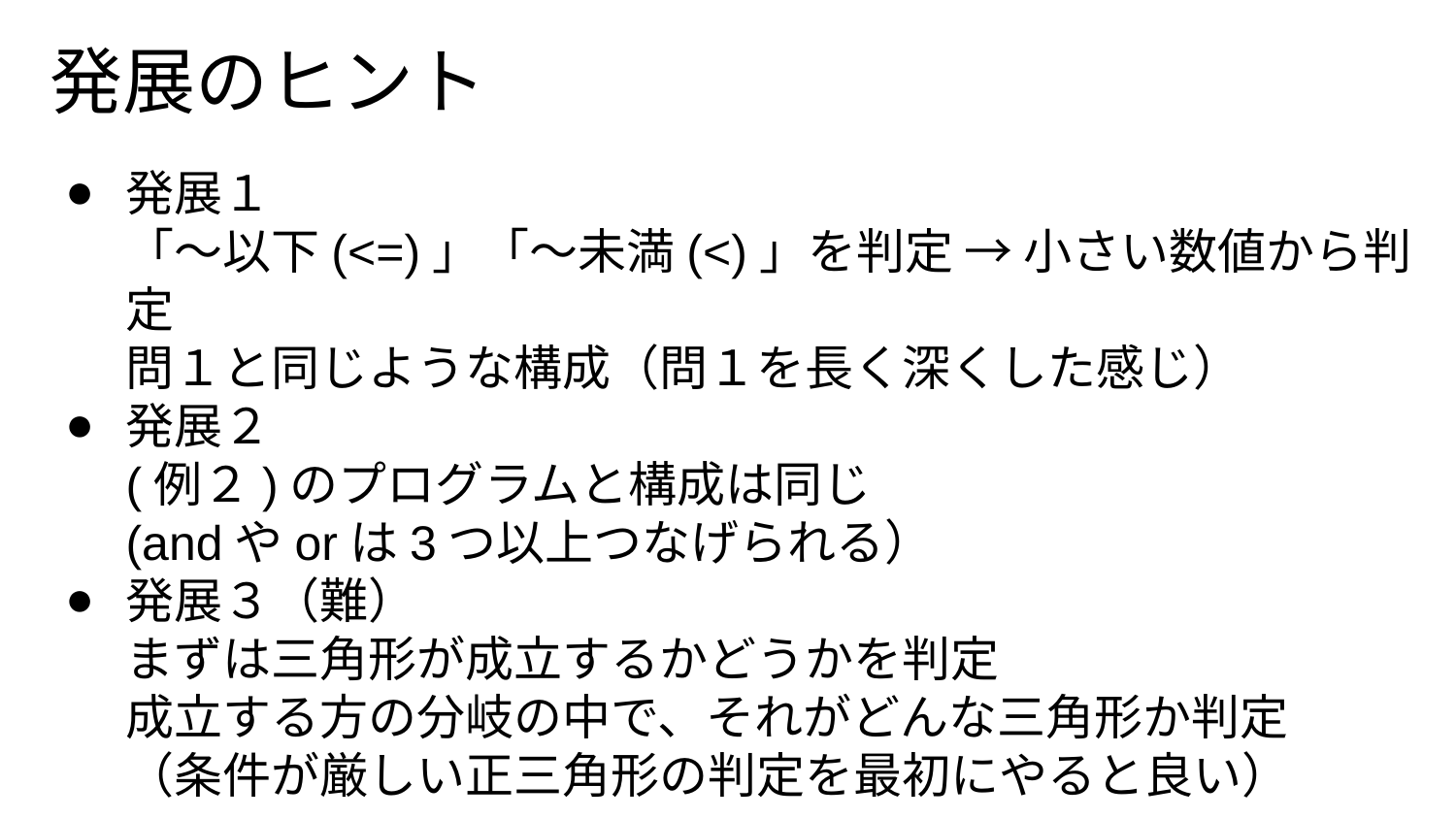

# 発展のヒント
発展１
「～以下(<=)」「～未満(<)」を判定 → 小さい数値から判定
問１と同じような構成（問１を長く深くした感じ）
発展２
(例２)のプログラムと構成は同じ
(andやorは3つ以上つなげられる）
発展３（難）
まずは三角形が成立するかどうかを判定
成立する方の分岐の中で、それがどんな三角形か判定
（条件が厳しい正三角形の判定を最初にやると良い）